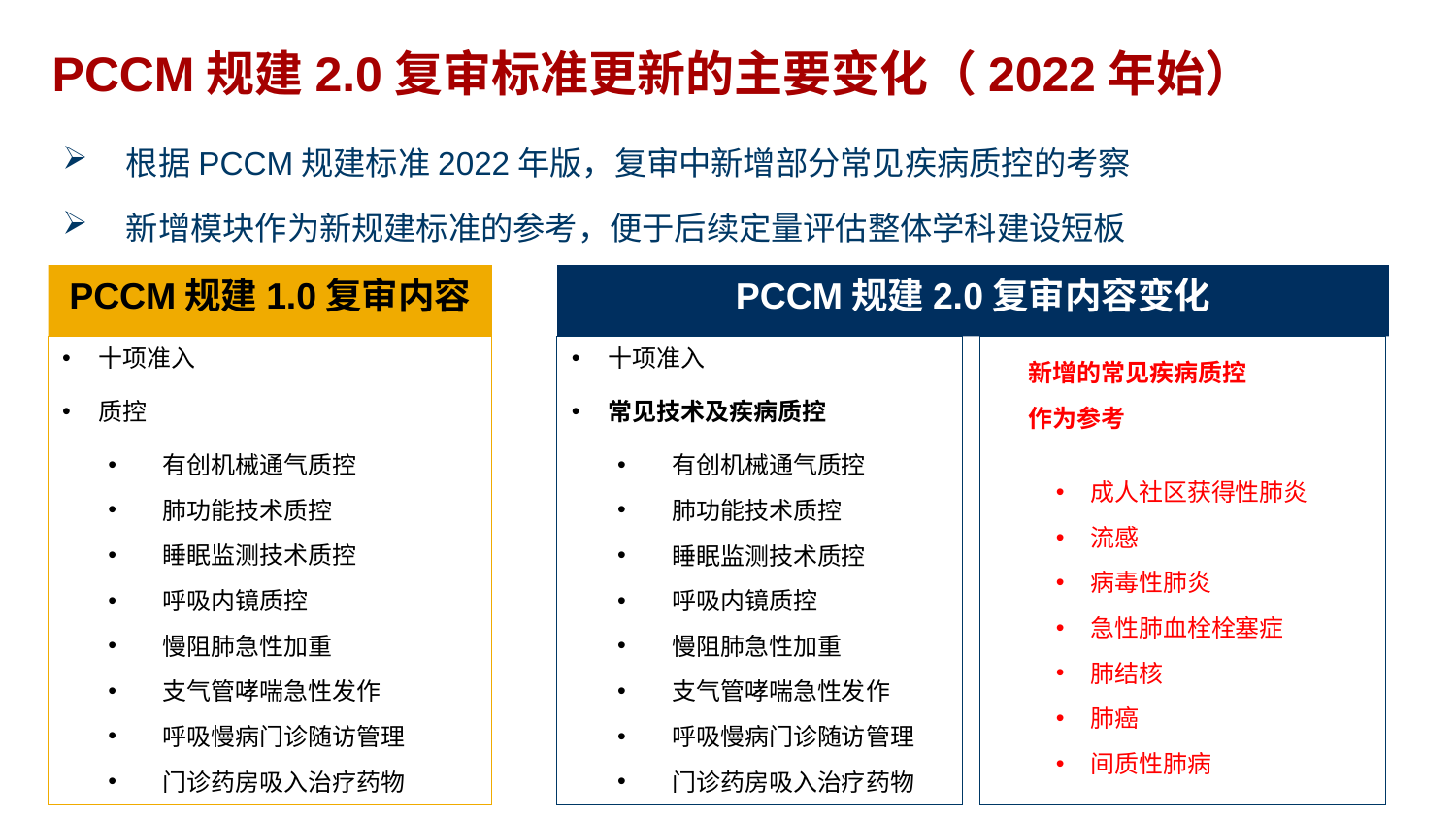

# PCCM规建2.0复审标准更新的主要变化（2022年始）
根据PCCM规建标准2022年版，复审中新增部分常见疾病质控的考察
新增模块作为新规建标准的参考，便于后续定量评估整体学科建设短板
PCCM规建1.0复审内容
PCCM规建2.0复审内容变化
十项准入
质控
有创机械通气质控
肺功能技术质控
睡眠监测技术质控
呼吸内镜质控
慢阻肺急性加重
支气管哮喘急性发作
呼吸慢病门诊随访管理
门诊药房吸入治疗药物
十项准入
常见技术及疾病质控
有创机械通气质控
肺功能技术质控
睡眠监测技术质控
呼吸内镜质控
慢阻肺急性加重
支气管哮喘急性发作
呼吸慢病门诊随访管理
门诊药房吸入治疗药物
新增的常见疾病质控
作为参考
成人社区获得性肺炎
流感
病毒性肺炎
急性肺血栓栓塞症
肺结核
肺癌
间质性肺病